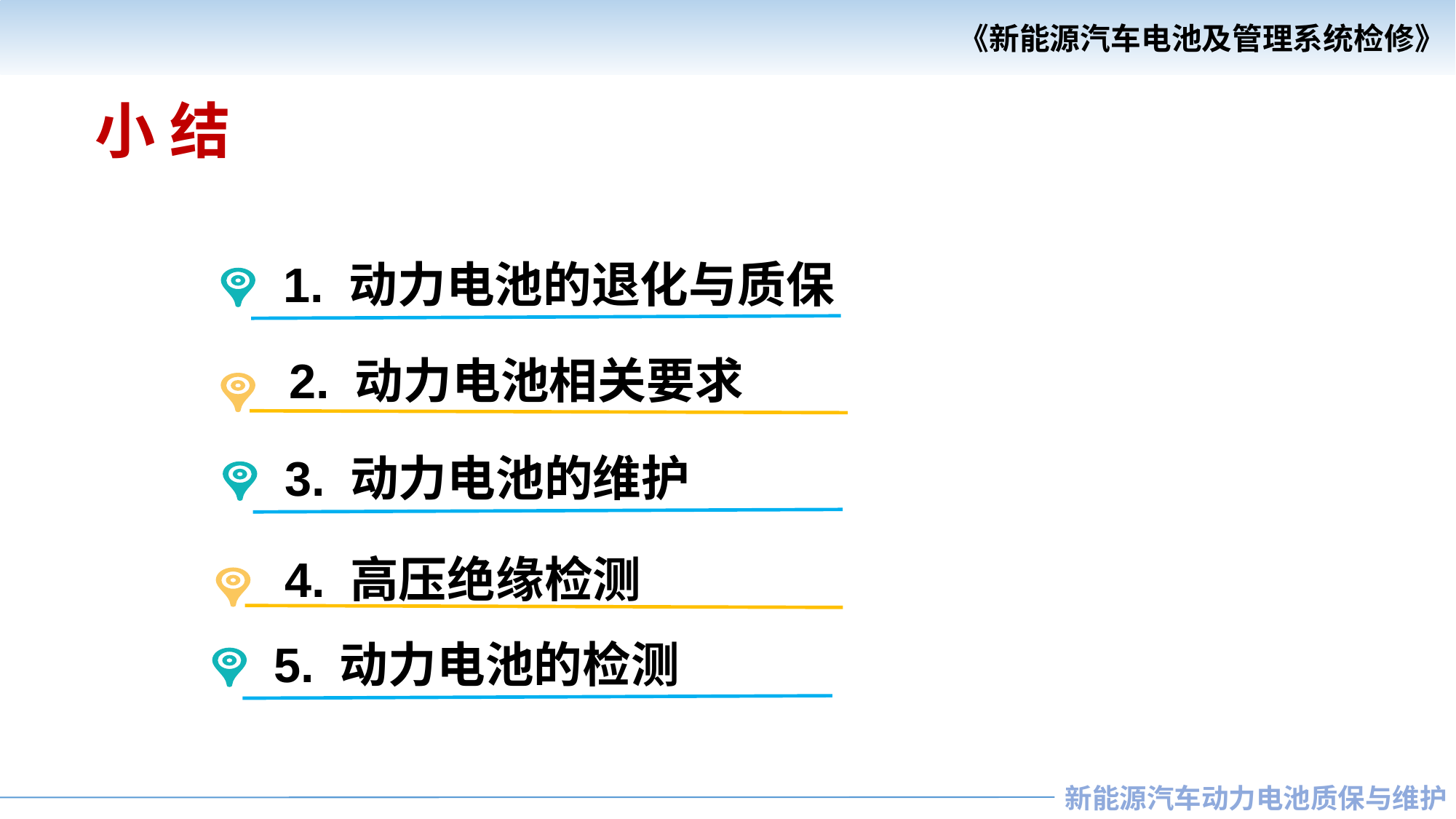

小 结
1. 动力电池的退化与质保

2. 动力电池相关要求

3. 动力电池的维护

4. 高压绝缘检测

5. 动力电池的检测